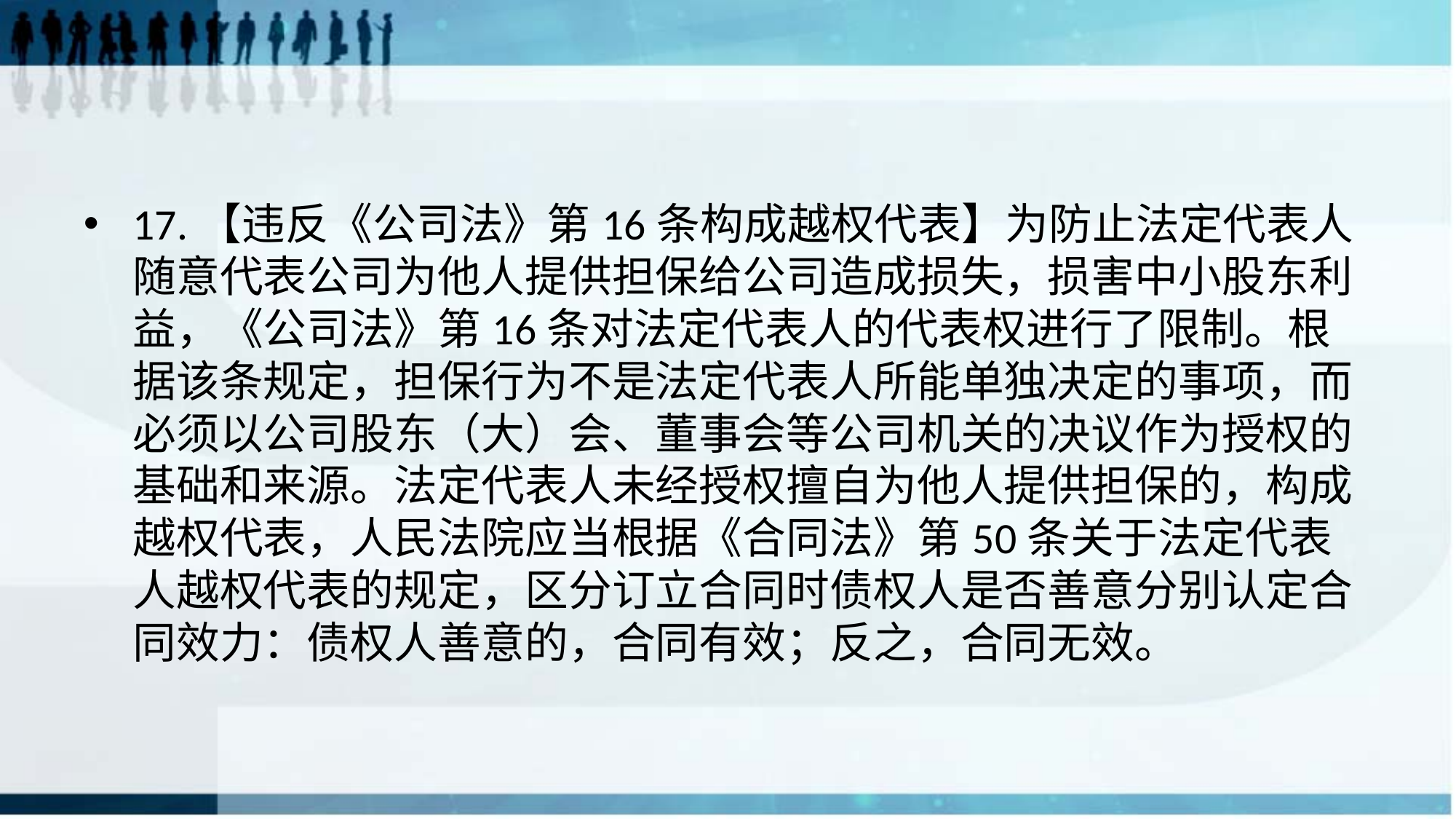

#
17.【违反《公司法》第16条构成越权代表】为防止法定代表人随意代表公司为他人提供担保给公司造成损失，损害中小股东利益，《公司法》第16条对法定代表人的代表权进行了限制。根据该条规定，担保行为不是法定代表人所能单独决定的事项，而必须以公司股东（大）会、董事会等公司机关的决议作为授权的基础和来源。法定代表人未经授权擅自为他人提供担保的，构成越权代表，人民法院应当根据《合同法》第50条关于法定代表人越权代表的规定，区分订立合同时债权人是否善意分别认定合同效力：债权人善意的，合同有效；反之，合同无效。